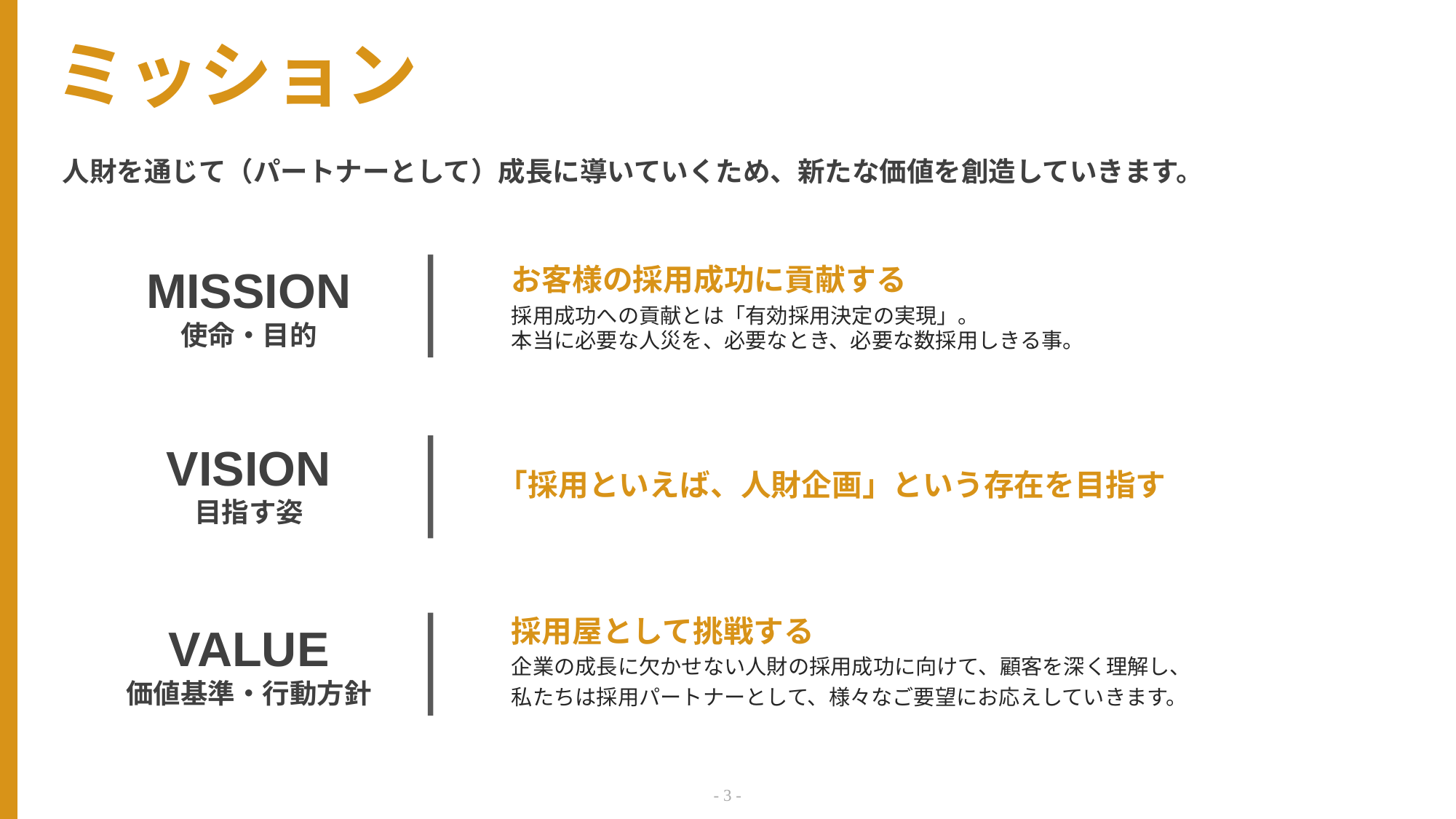

# ミッション
人財を通じて（パートナーとして）成長に導いていくため、新たな価値を創造していきます。
MISSION
使命・目的

お客様の採用成功に貢献する
採用成功への貢献とは「有効採用決定の実現」。
本当に必要な人災を、必要なとき、必要な数採用しきる事。
VISION
目指す姿

「採用といえば、人財企画」という存在を目指す
採用屋として挑戦する
企業の成長に欠かせない人財の採用成功に向けて、顧客を深く理解し、
私たちは採用パートナーとして、様々なご要望にお応えしていきます。
VALUE
価値基準・行動方針

- 3 -